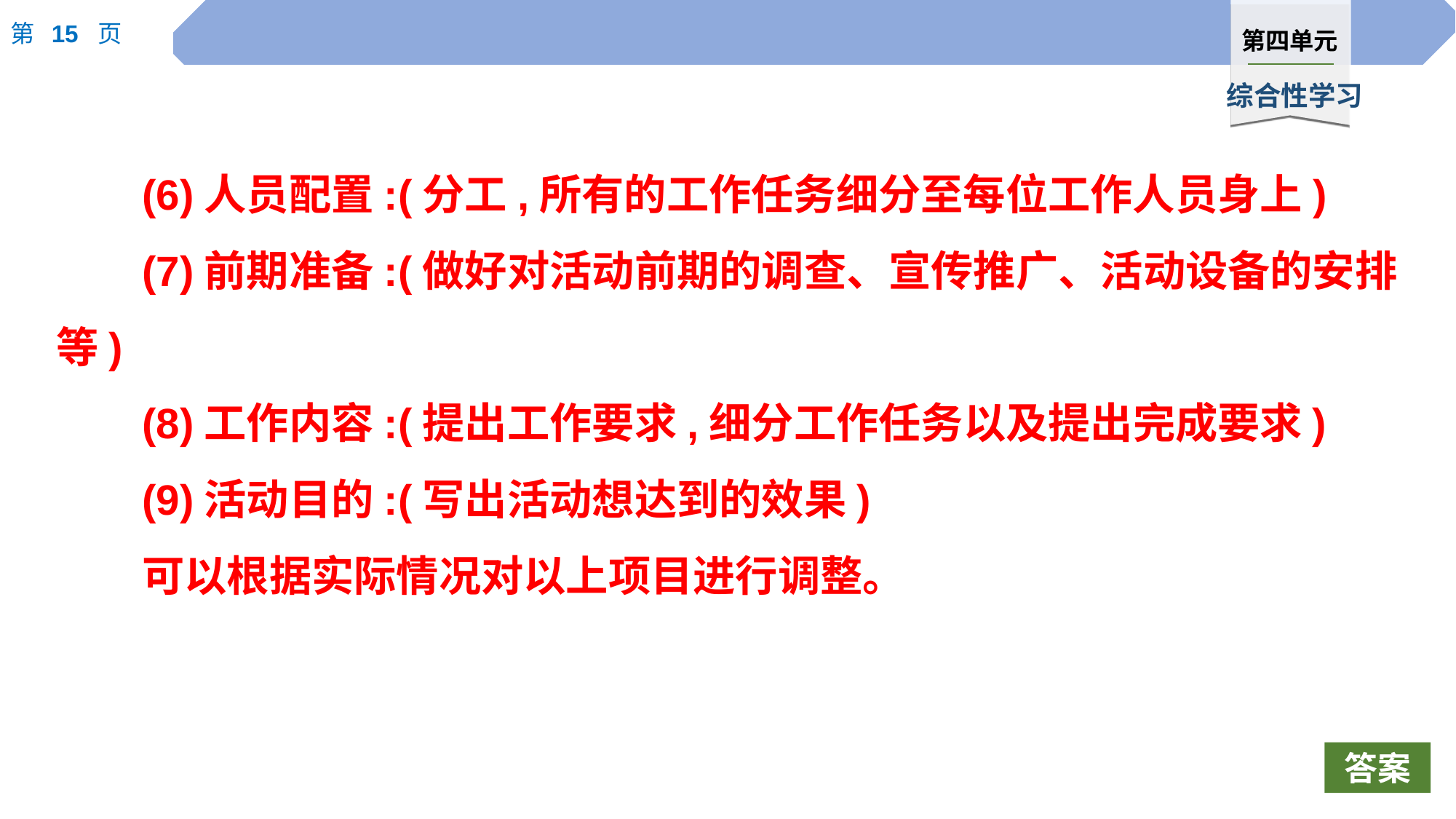

(6)人员配置:(分工,所有的工作任务细分至每位工作人员身上)
(7)前期准备:(做好对活动前期的调查、宣传推广、活动设备的安排等)
(8)工作内容:(提出工作要求,细分工作任务以及提出完成要求)
(9)活动目的:(写出活动想达到的效果)
可以根据实际情况对以上项目进行调整。
答案